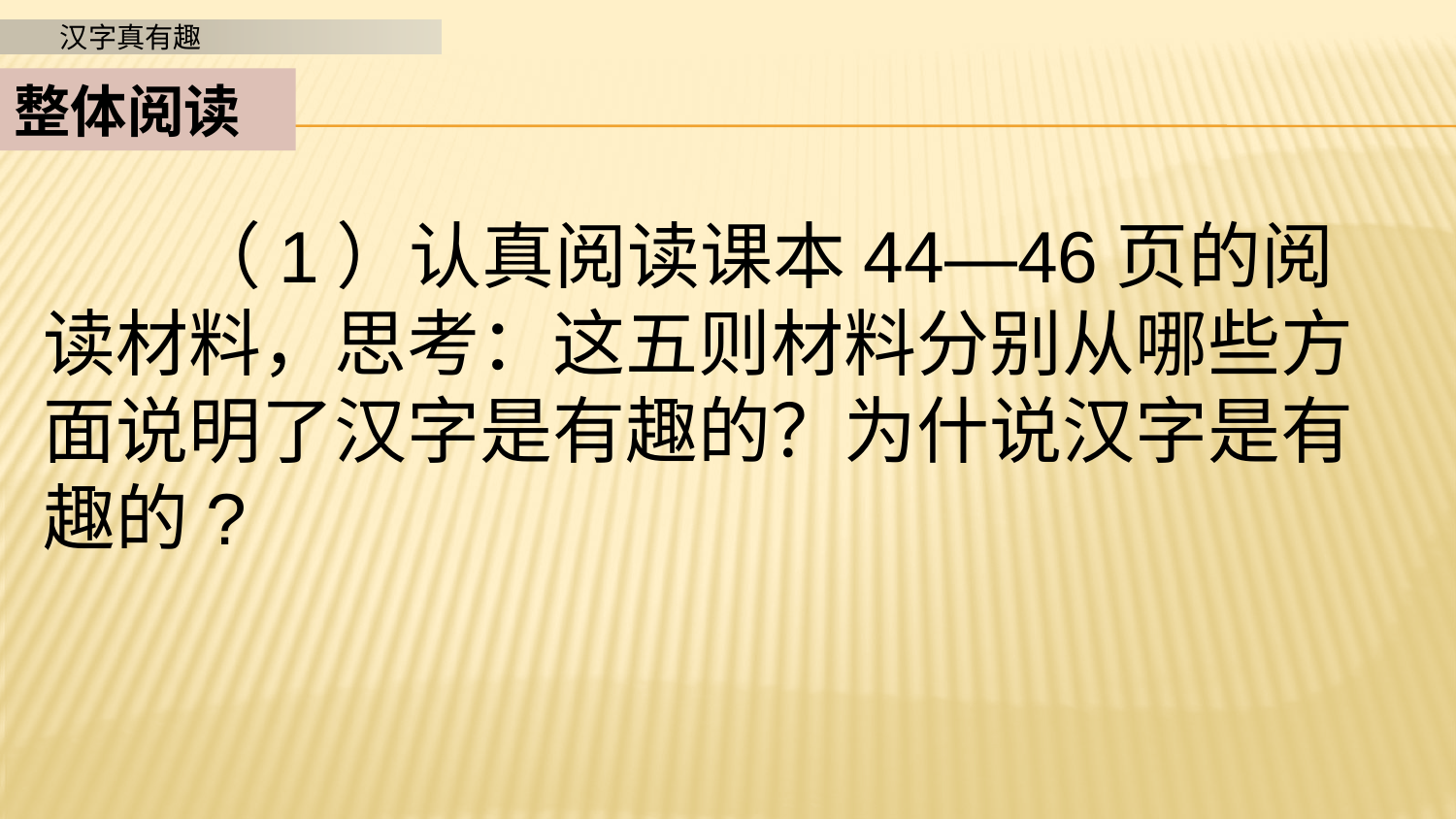

整体阅读
　　（1）认真阅读课本44—46页的阅读材料，思考：这五则材料分别从哪些方面说明了汉字是有趣的？为什说汉字是有趣的?